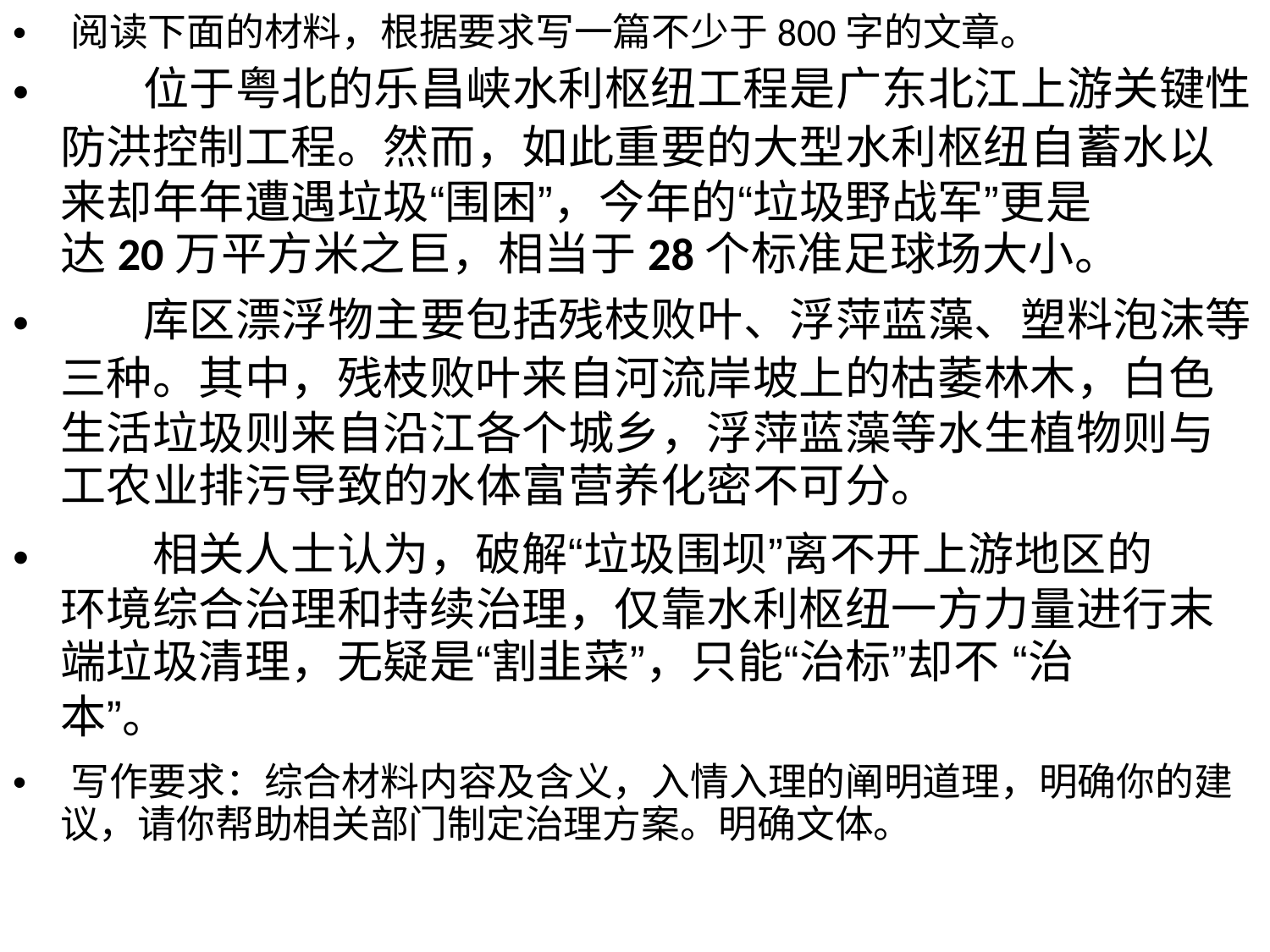

• 阅读下面的材料，根据要求写一篇不少于800字的文章。
•
•
•
位于粤北的乐昌峡水利枢纽工程是广东北江上游关键性
防洪控制工程。然而，如此重要的大型水利枢纽自蓄水以
来却年年遭遇垃圾“围困”，今年的“垃圾野战军”更是
达20万平方米之巨，相当于28个标准足球场大小。
库区漂浮物主要包括残枝败叶、浮萍蓝藻、塑料泡沫等
三种。其中，残枝败叶来自河流岸坡上的枯萎林木，白色
生活垃圾则来自沿江各个城乡，浮萍蓝藻等水生植物则与
工农业排污导致的水体富营养化密不可分。
相关人士认为，破解“垃圾围坝”离不开上游地区的
环境综合治理和持续治理，仅靠水利枢纽一方力量进行末
端垃圾清理，无疑是“割韭菜”，只能“治标”却不 “治
本”。
• 写作要求：综合材料内容及含义，入情入理的阐明道理，明确你的建
议，请你帮助相关部门制定治理方案。明确文体。